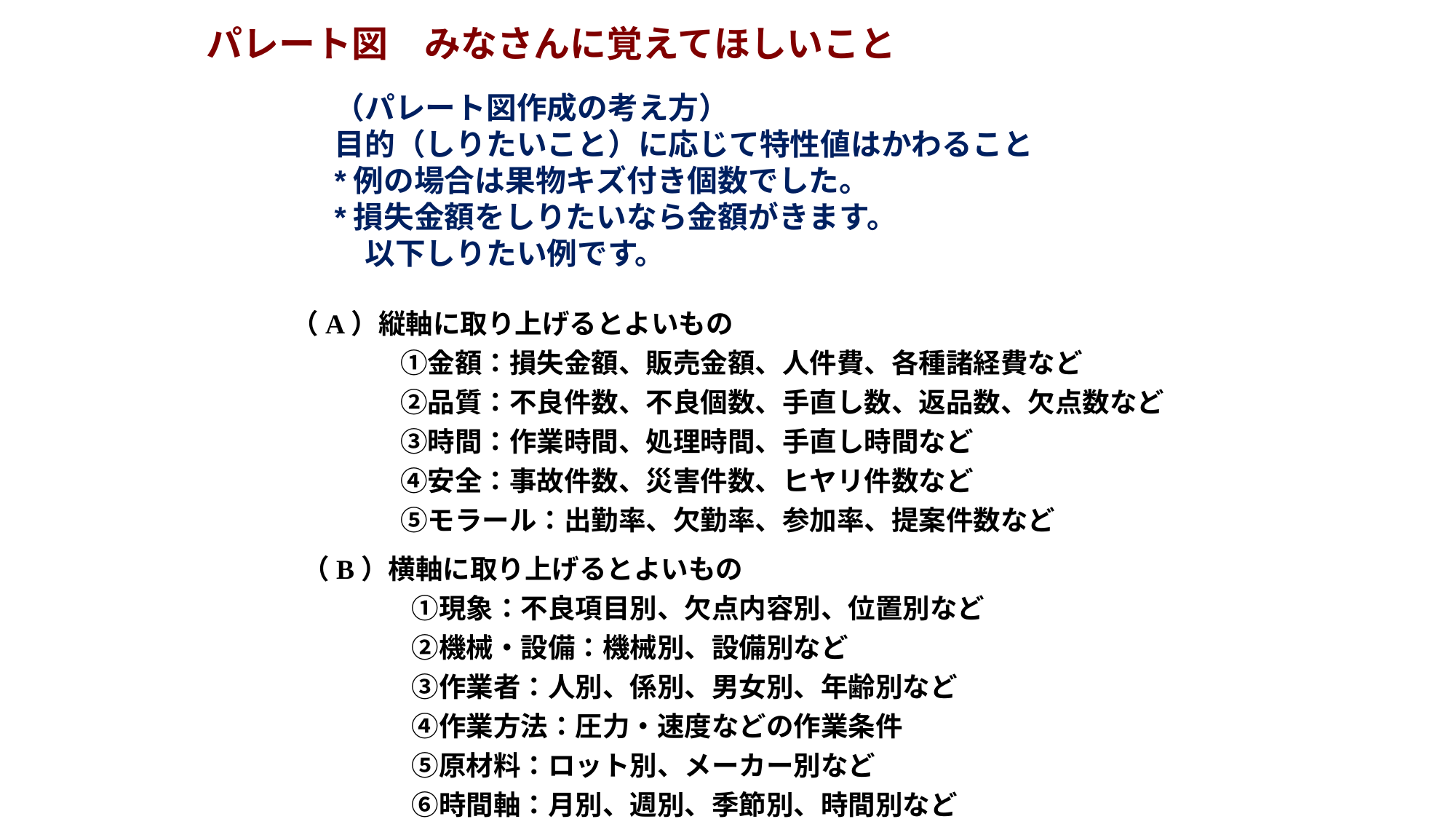

パレート図　みなさんに覚えてほしいこと
（パレート図作成の考え方）
目的（しりたいこと）に応じて特性値はかわること
*例の場合は果物キズ付き個数でした。
*損失金額をしりたいなら金額がきます。
　以下しりたい例です。
（A）縦軸に取り上げるとよいもの
　　　　①金額：損失金額、販売金額、人件費、各種諸経費など
　　　　②品質：不良件数、不良個数、手直し数、返品数、欠点数など
　　　　③時間：作業時間、処理時間、手直し時間など
　　　　④安全：事故件数、災害件数、ヒヤリ件数など
　　　　⑤モラール：出勤率、欠勤率、参加率、提案件数など
（B）横軸に取り上げるとよいもの
　　　　①現象：不良項目別、欠点内容別、位置別など
　　　　②機械・設備：機械別、設備別など
　　　　③作業者：人別、係別、男女別、年齢別など
　　　　④作業方法：圧力・速度などの作業条件
　　　　⑤原材料：ロット別、メーカー別など
　　　　⑥時間軸：月別、週別、季節別、時間別など